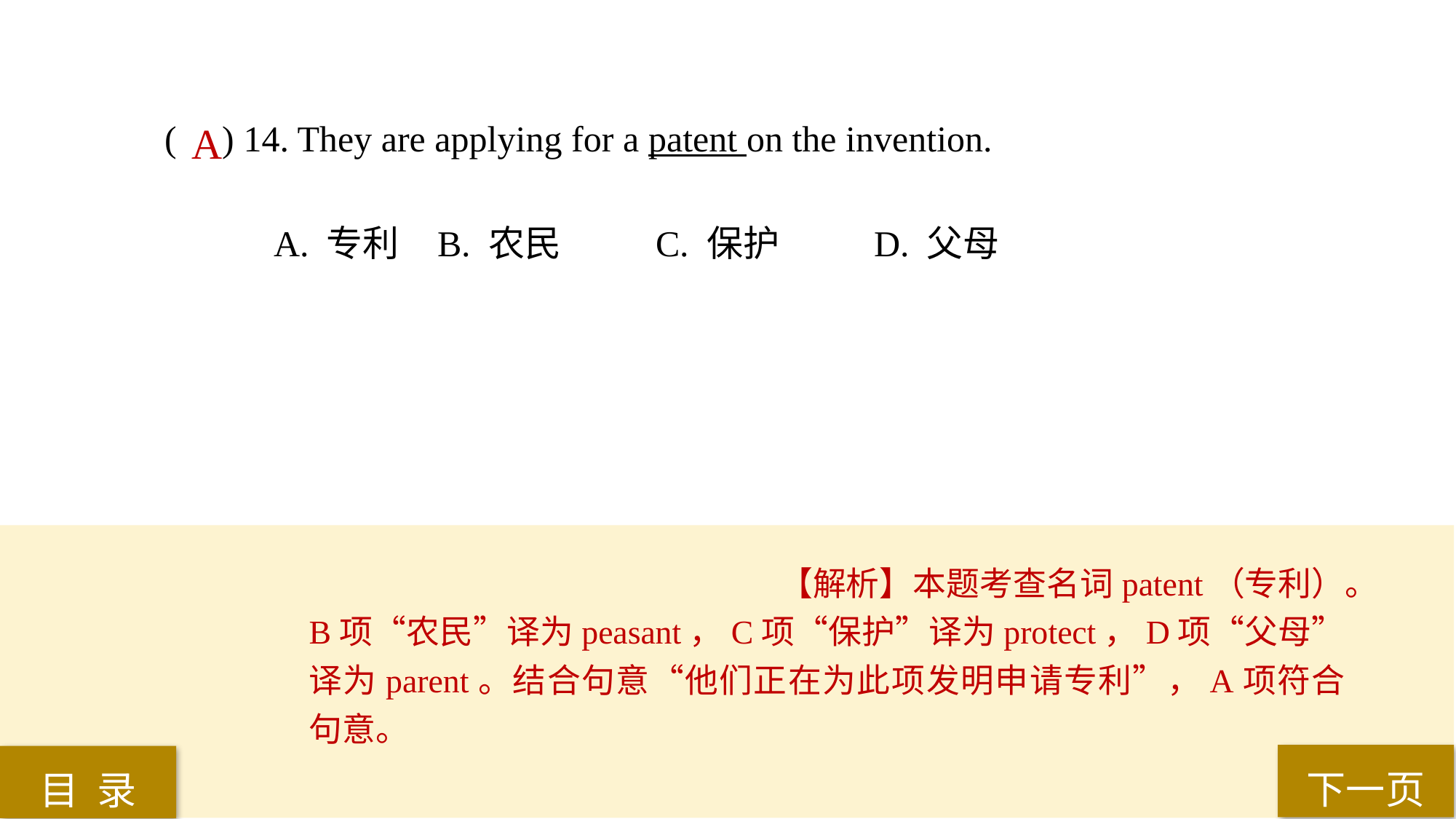

(     ) 14. They are applying for a patent on the invention.

A. 专利 	B. 农民	C. 保护 	D. 父母
A
【解析】本题考查名词patent（专利）。B项“农民”译为peasant，C项“保护”译为protect，D项“父母”译为parent。结合句意“他们正在为此项发明申请专利”，A项符合句意。